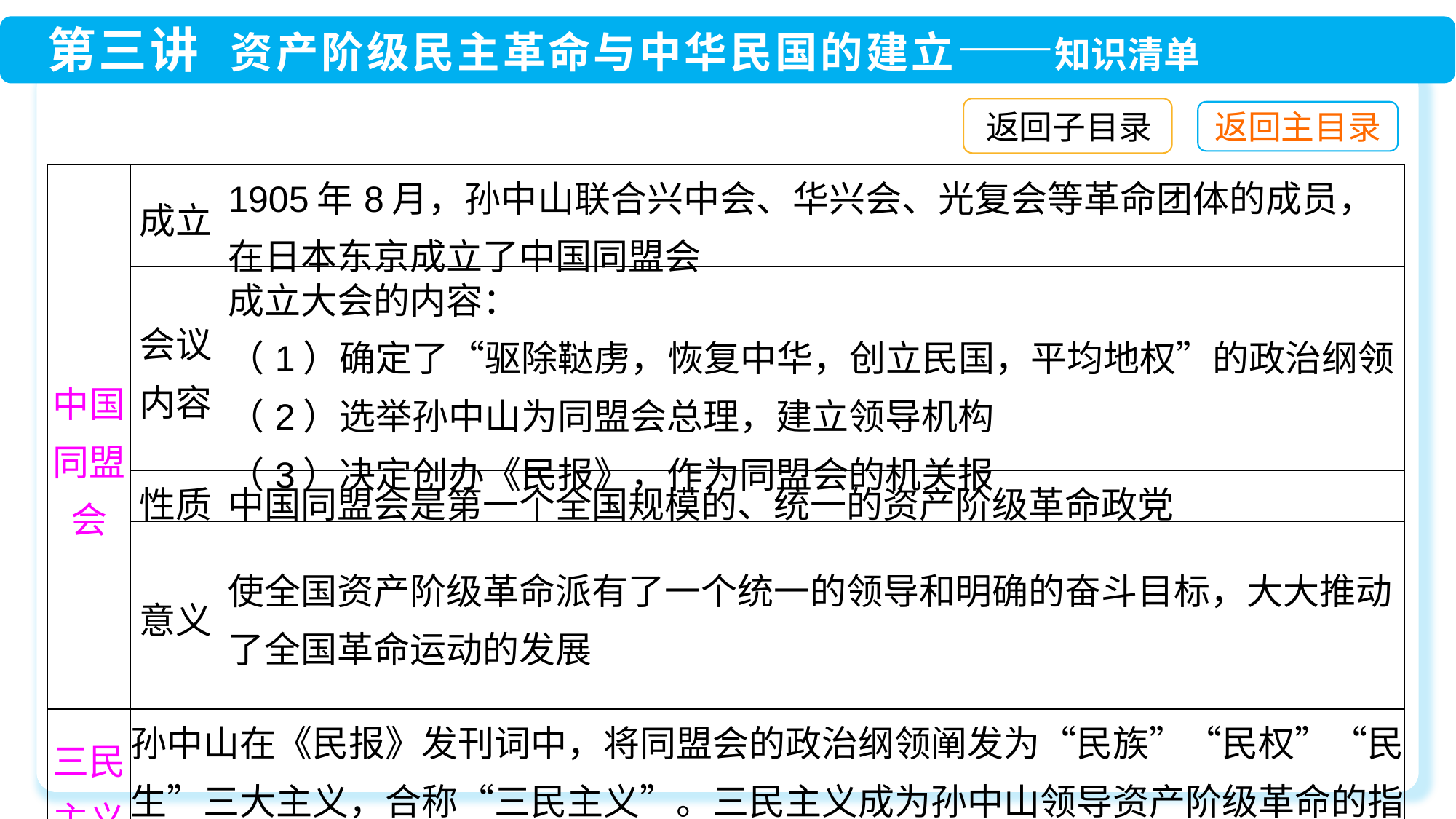

返回子目录
| 中国 同盟 会 | 成立 | 1905年8月，孙中山联合兴中会、华兴会、光复会等革命团体的成员，在日本东京成立了中国同盟会 |
| --- | --- | --- |
|  | 会议内容 | 成立大会的内容： （1）确定了“驱除鞑虏，恢复中华，创立民国，平均地权”的政治纲领 （2）选举孙中山为同盟会总理，建立领导机构 （3）决定创办《民报》，作为同盟会的机关报 |
|  | 性质 | 中国同盟会是第一个全国规模的、统一的资产阶级革命政党 |
|  | 意义 | 使全国资产阶级革命派有了一个统一的领导和明确的奋斗目标，大大推动了全国革命运动的发展 |
| 三民主义 | 孙中山在《民报》发刊词中，将同盟会的政治纲领阐发为“民族”“民权”“民生”三大主义，合称“三民主义”。三民主义成为孙中山领导资产阶级革命的指导思想 |  |